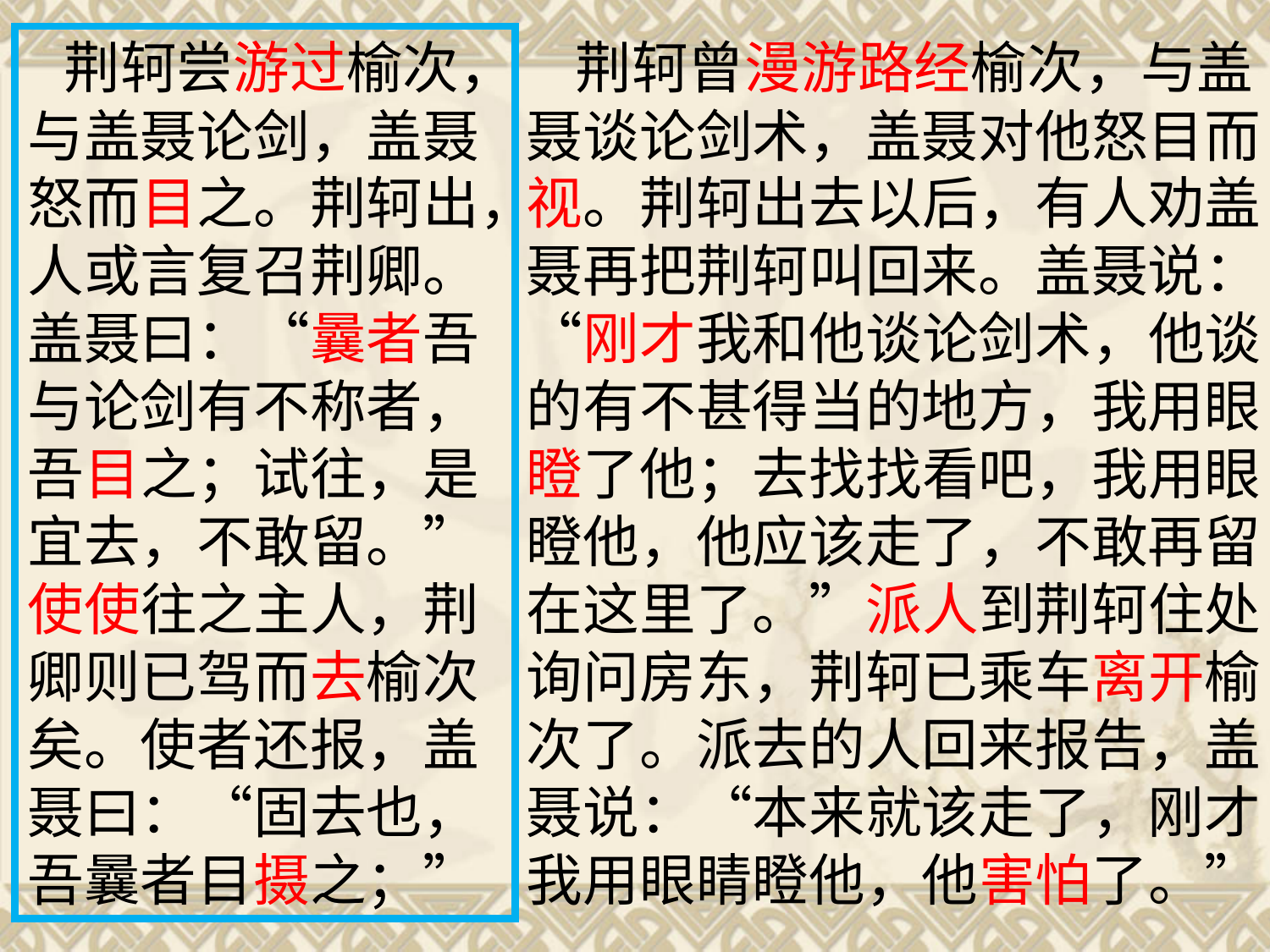

荆轲尝游过榆次，与盖聂论剑，盖聂怒而目之。荆轲出，人或言复召荆卿。盖聂曰：“曩者吾与论剑有不称者，吾目之；试往，是宜去，不敢留。”使使往之主人，荆卿则已驾而去榆次矣。使者还报，盖聂曰：“固去也，吾曩者目摄之；”
    荆轲曾漫游路经榆次，与盖聂谈论剑术，盖聂对他怒目而视。荆轲出去以后，有人劝盖聂再把荆轲叫回来。盖聂说：“刚才我和他谈论剑术，他谈的有不甚得当的地方，我用眼瞪了他；去找找看吧，我用眼瞪他，他应该走了，不敢再留在这里了。”派人到荆轲住处询问房东，荆轲已乘车离开榆次了。派去的人回来报告，盖聂说：“本来就该走了，刚才我用眼睛瞪他，他害怕了。”